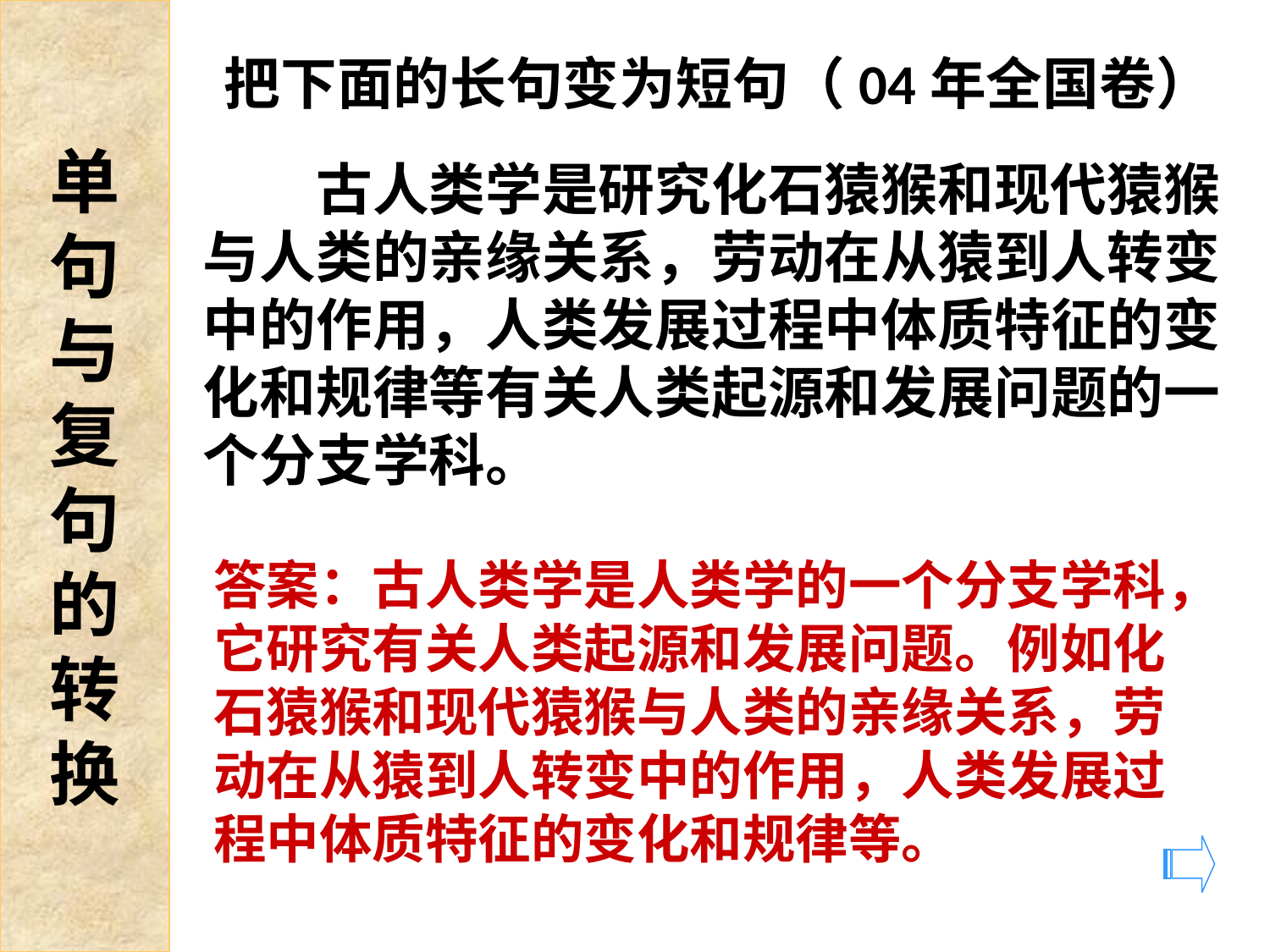

单
句
与
复
句
的
转
换
把下面的长句变为短句（04年全国卷）
　　古人类学是研究化石猿猴和现代猿猴与人类的亲缘关系，劳动在从猿到人转变中的作用，人类发展过程中体质特征的变化和规律等有关人类起源和发展问题的一个分支学科。
答案：古人类学是人类学的一个分支学科，它研究有关人类起源和发展问题。例如化石猿猴和现代猿猴与人类的亲缘关系，劳动在从猿到人转变中的作用，人类发展过程中体质特征的变化和规律等。